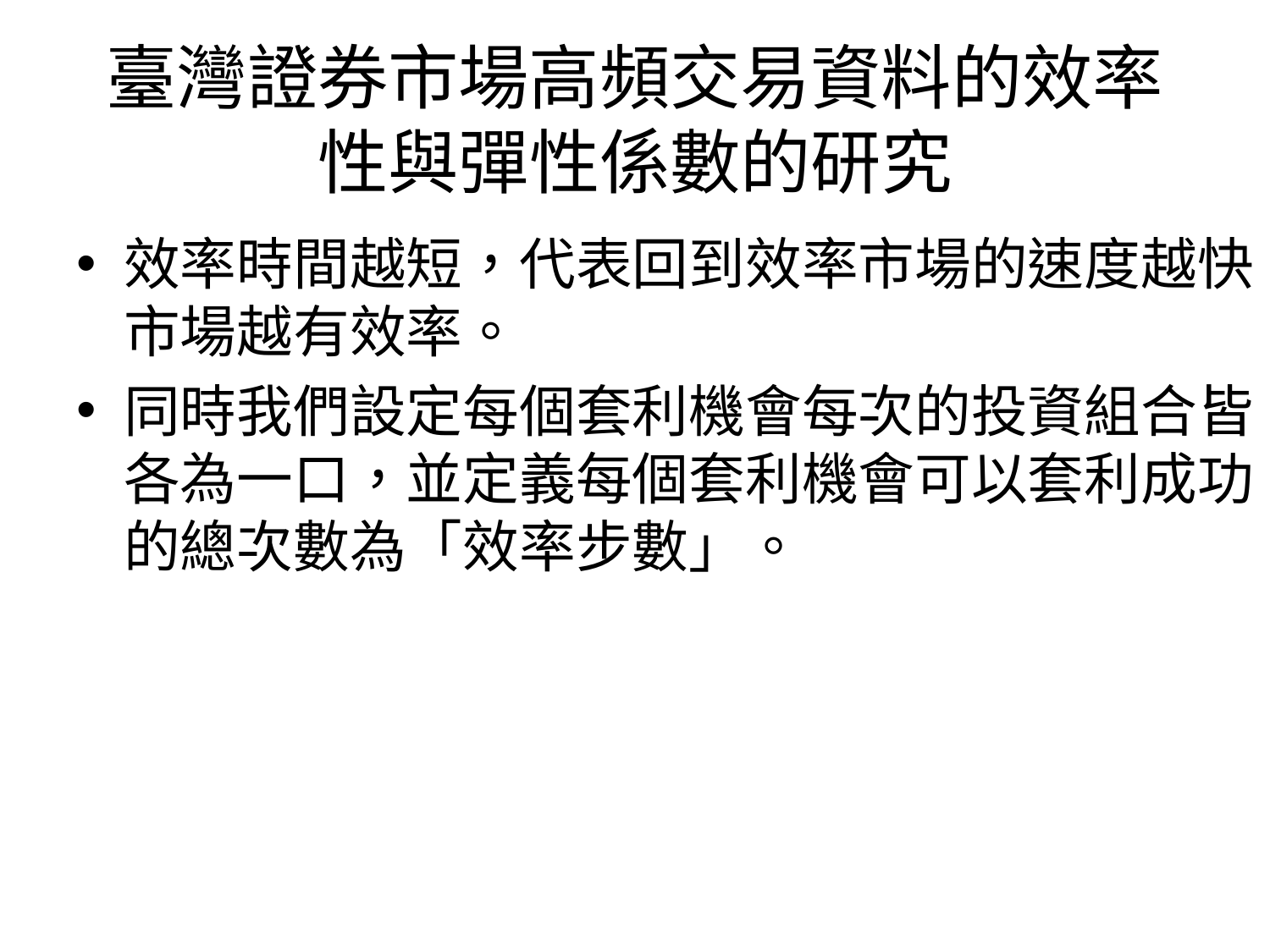

# 臺灣證券市場高頻交易資料的效率性與彈性係數的研究
效率時間越短，代表回到效率市場的速度越快，市場越有效率。
同時我們設定每個套利機會每次的投資組合皆各為一口，並定義每個套利機會可以套利成功的總次數為「效率步數」。